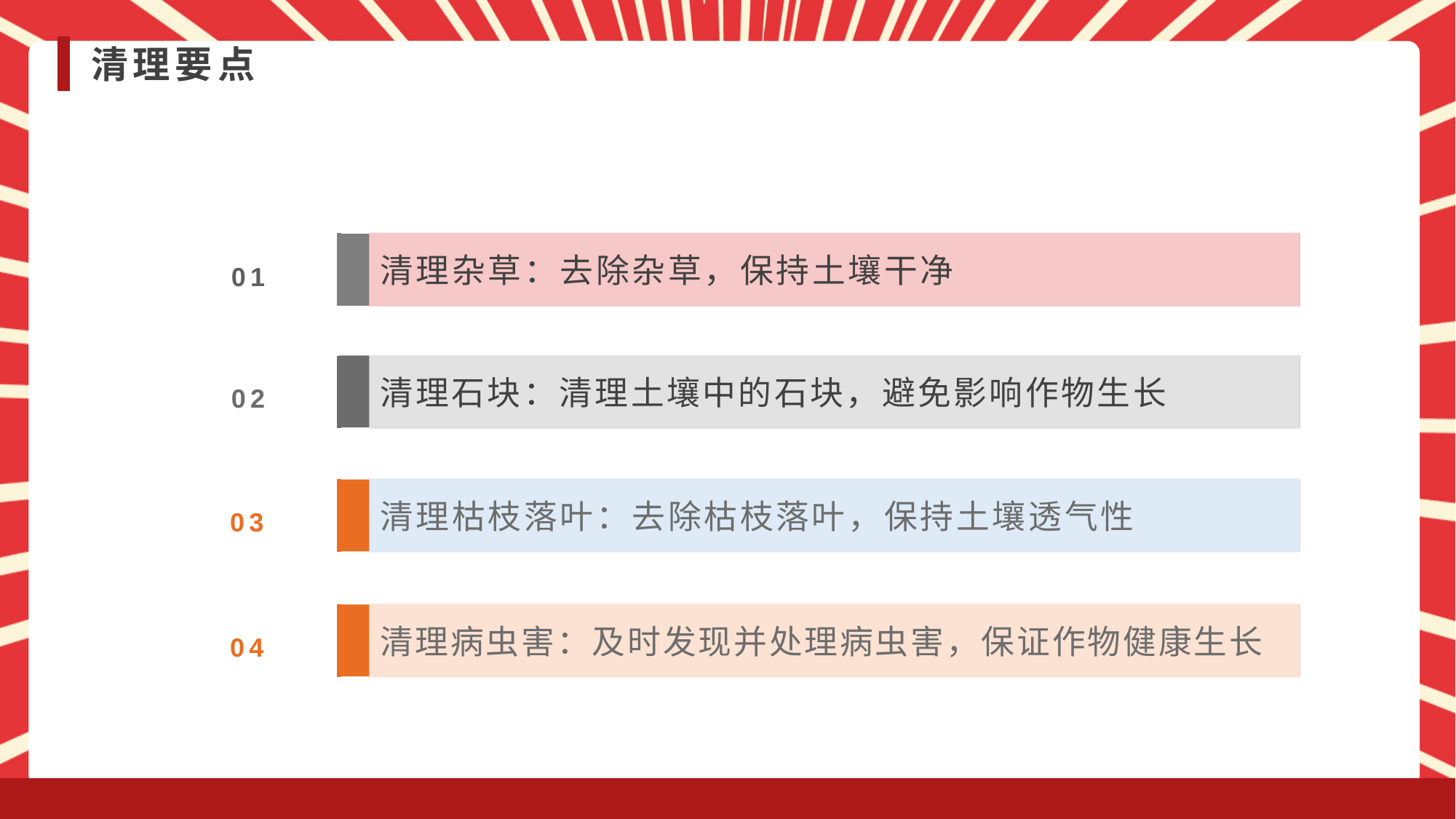

清理要点
清理杂草：去除杂草，保持土壤干净

01
清理石块：清理土壤中的石块，避免影响作物生长

02
清理枯枝落叶：去除枯枝落叶，保持土壤透气性

03
清理病虫害：及时发现并处理病虫害，保证作物健康生长

04